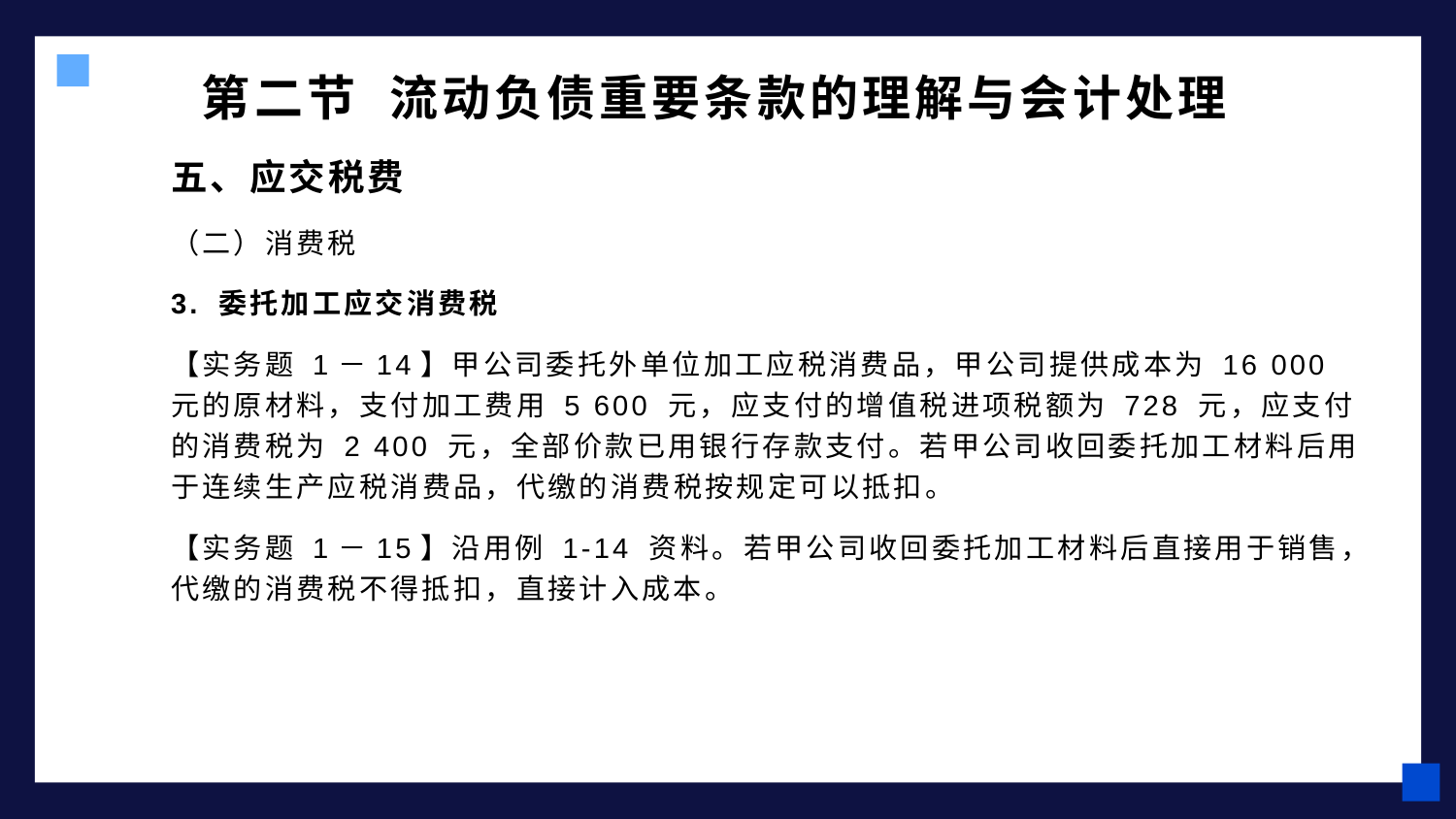

# 第二节  流动负债重要条款的理解与会计处理
五、应交税费
（二）消费税
3. 委托加工应交消费税
【实务题 1－14】甲公司委托外单位加工应税消费品，甲公司提供成本为 16 000 元的原材料，支付加工费用 5 600 元，应支付的增值税进项税额为 728 元，应支付的消费税为 2 400 元，全部价款已用银行存款支付。若甲公司收回委托加工材料后用于连续生产应税消费品，代缴的消费税按规定可以抵扣。
【实务题 1－15】沿用例 1-14 资料。若甲公司收回委托加工材料后直接用于销售，代缴的消费税不得抵扣，直接计入成本。